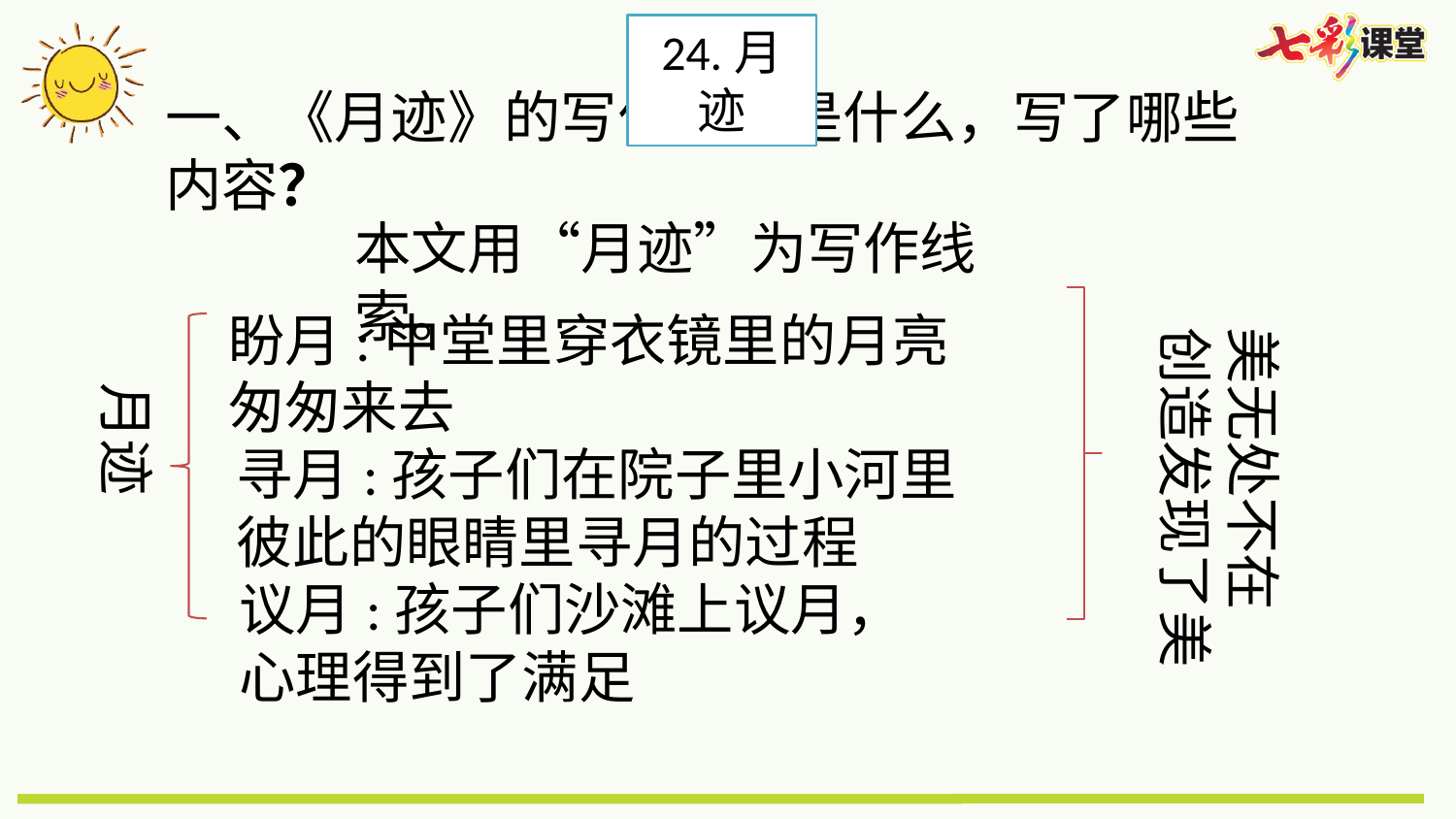

24.月迹
一、《月迹》的写作线索是什么，写了哪些内容？
本文用“月迹”为写作线索。

盼月:中堂里穿衣镜里的月亮
匆匆来去

美无处不在
创造发现了美
月迹
寻月:孩子们在院子里小河里彼此的眼睛里寻月的过程
议月:孩子们沙滩上议月，
心理得到了满足